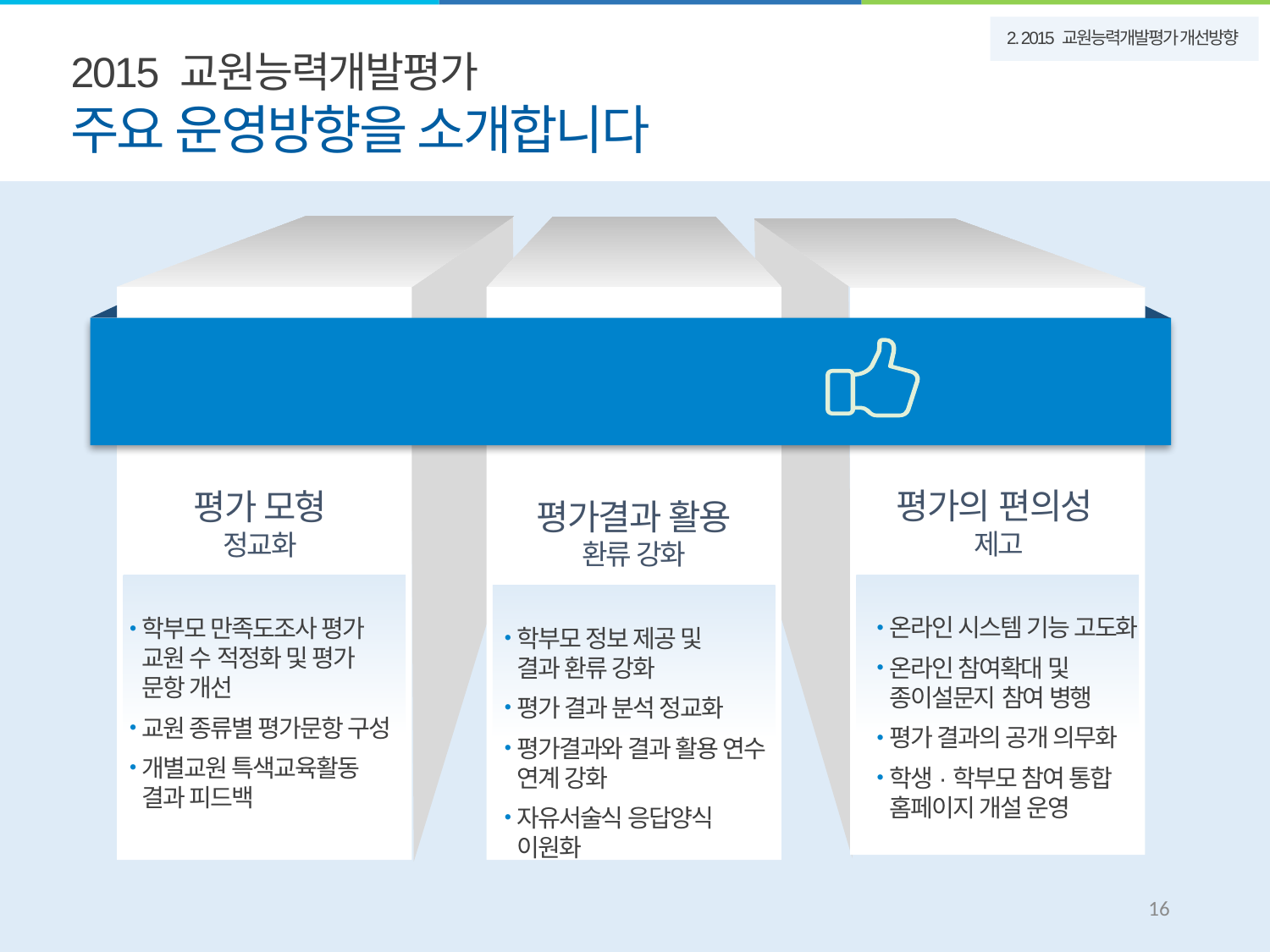

2015 교원능력개발평가
주요 운영방향을 소개합니다
2. 2015 교원능력개발평가 개선방향

평가 모형
정교화

학부모 만족도조사 평가 교원 수 적정화 및 평가 문항 개선
교원 종류별 평가문항 구성
개별교원 특색교육활동 결과 피드백

평가결과 활용
환류 강화

학부모 정보 제공 및
결과 환류 강화
평가 결과 분석 정교화
평가결과와 결과 활용 연수 연계 강화
자유서술식 응답양식 이원화

평가의 편의성
제고

온라인 시스템 기능 고도화
온라인 참여확대 및 종이설문지 참여 병행
평가 결과의 공개 의무화
학생·학부모 참여 통합 홈페이지 개설 운영

내실 있는 평가 시행으로
평가의 객관성 신뢰도 제고

16